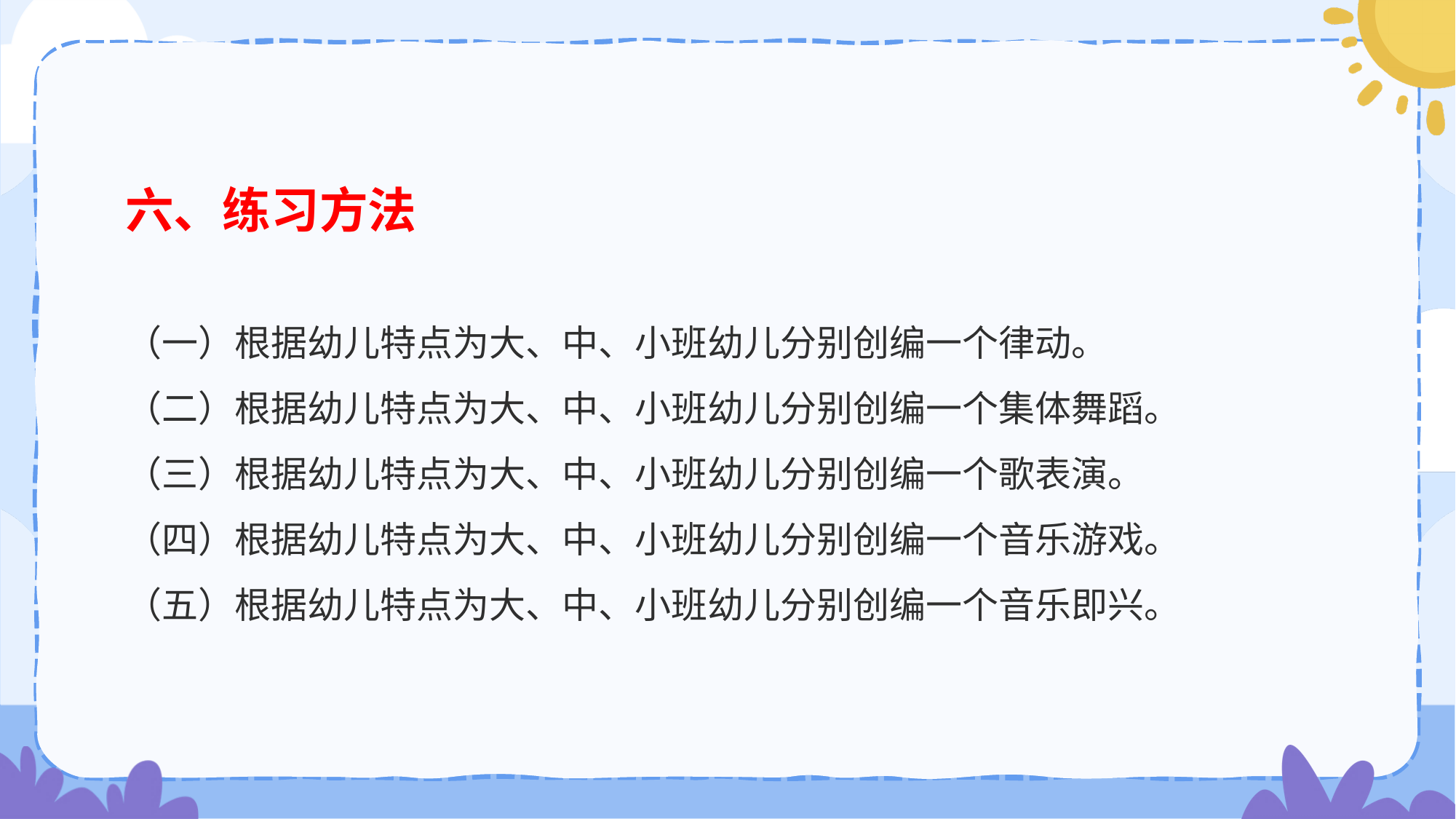

六、练习方法
（一）根据幼儿特点为大、中、小班幼儿分别创编一个律动。
（二）根据幼儿特点为大、中、小班幼儿分别创编一个集体舞蹈。
（三）根据幼儿特点为大、中、小班幼儿分别创编一个歌表演。
（四）根据幼儿特点为大、中、小班幼儿分别创编一个音乐游戏。
（五）根据幼儿特点为大、中、小班幼儿分别创编一个音乐即兴。